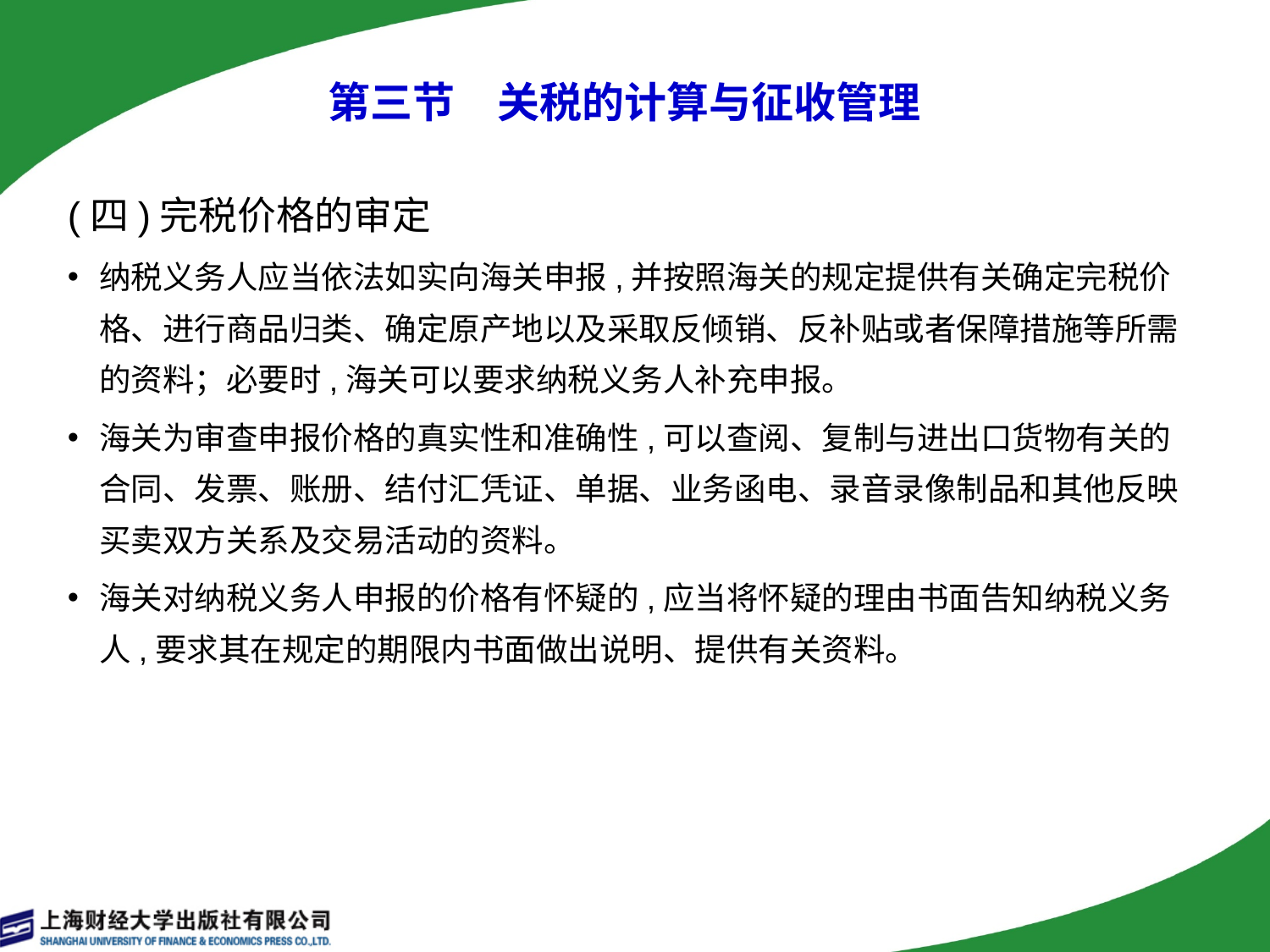

# 第三节　关税的计算与征收管理
(四)完税价格的审定
纳税义务人应当依法如实向海关申报,并按照海关的规定提供有关确定完税价格、进行商品归类、确定原产地以及采取反倾销、反补贴或者保障措施等所需的资料；必要时,海关可以要求纳税义务人补充申报。
海关为审查申报价格的真实性和准确性,可以查阅、复制与进出口货物有关的合同、发票、账册、结付汇凭证、单据、业务函电、录音录像制品和其他反映买卖双方关系及交易活动的资料。
海关对纳税义务人申报的价格有怀疑的,应当将怀疑的理由书面告知纳税义务人,要求其在规定的期限内书面做出说明、提供有关资料。